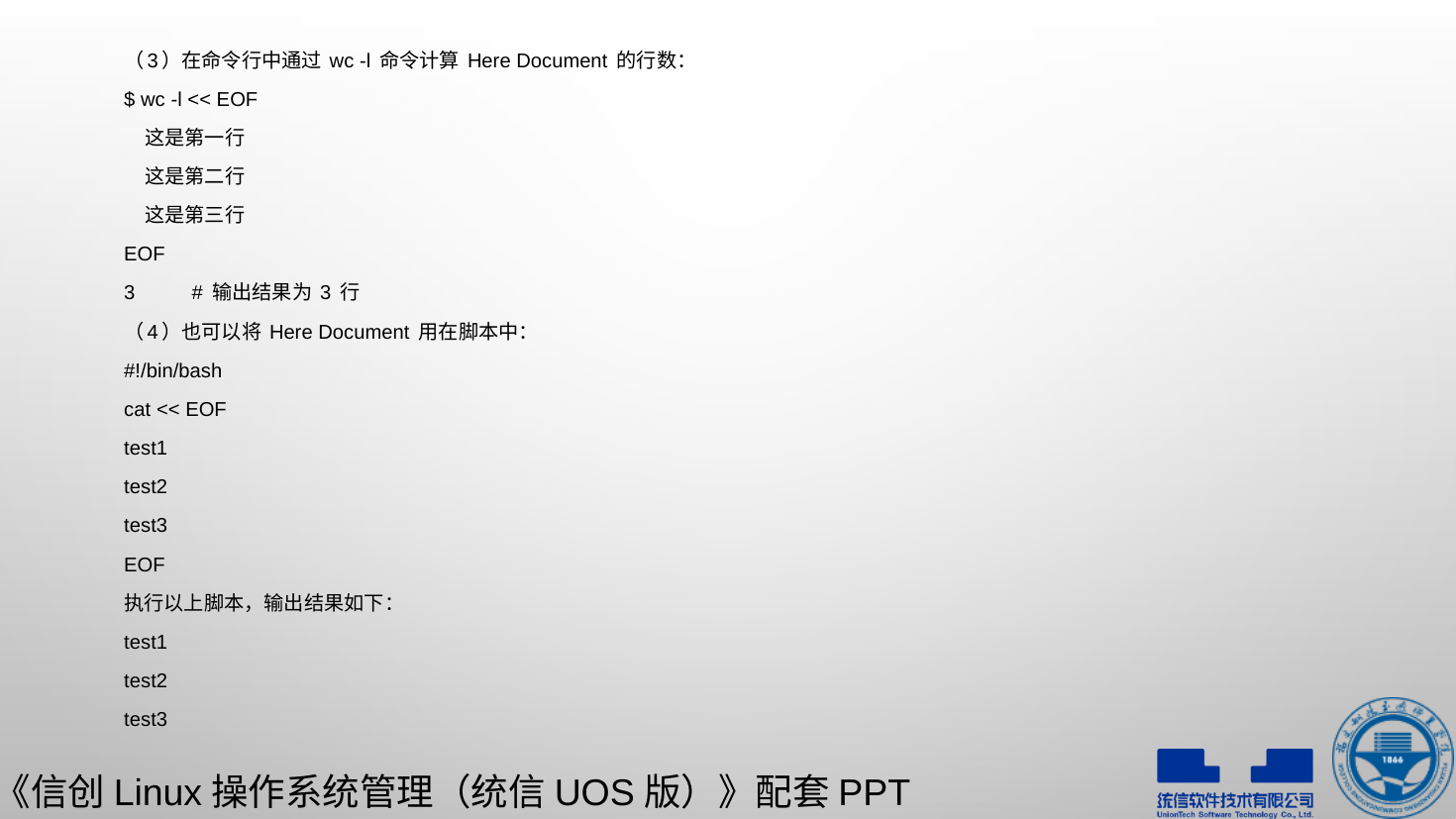

（3）在命令行中通过 wc -l 命令计算 Here Document 的行数：
$ wc -l << EOF
    这是第一行
    这是第二行
    这是第三行
EOF
3          # 输出结果为 3 行
（4）也可以将 Here Document 用在脚本中：
#!/bin/bash
cat << EOF
test1
test2
test3
EOF
执行以上脚本，输出结果如下：
test1
test2
test3